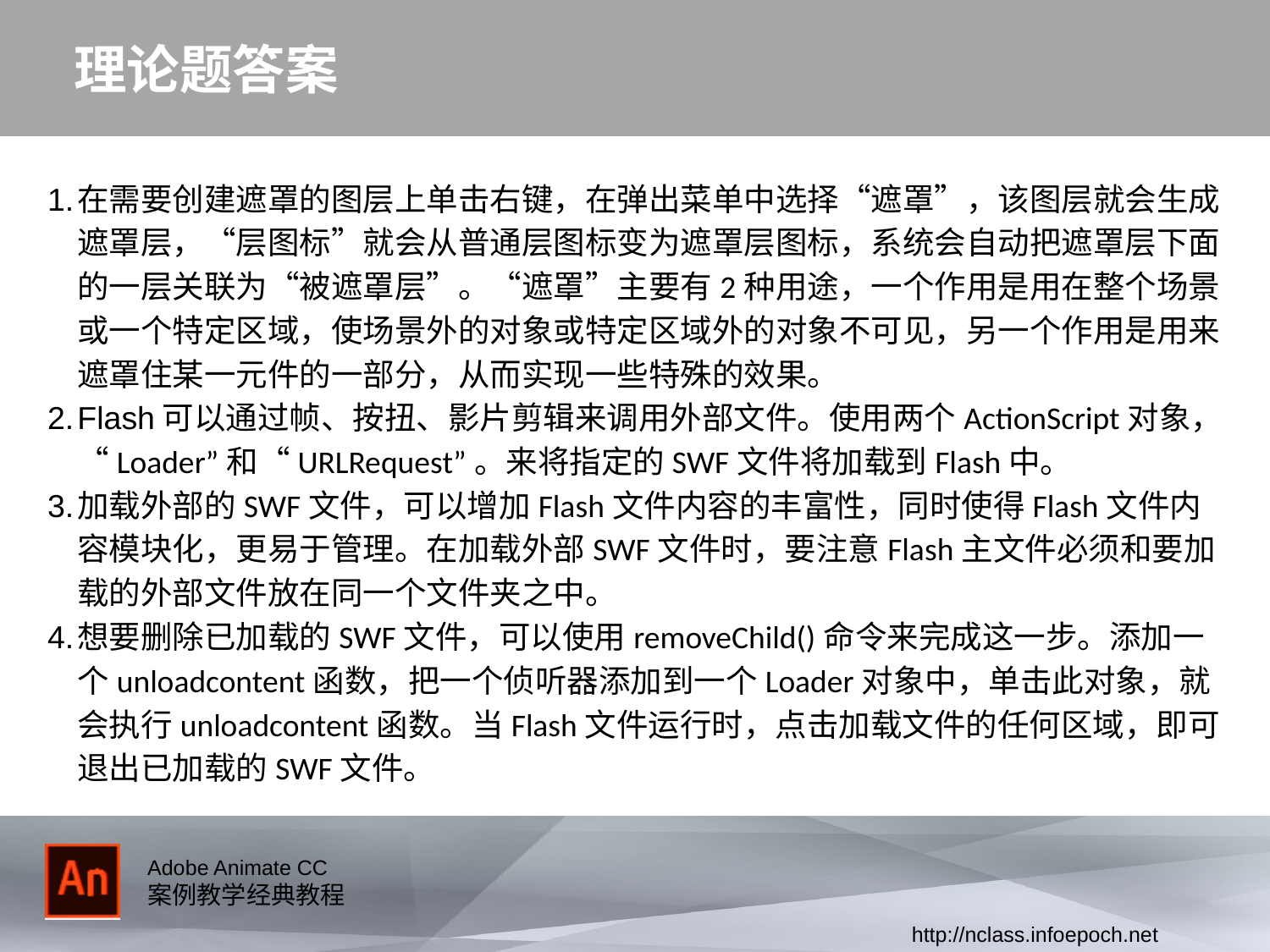

# 理论题答案
在需要创建遮罩的图层上单击右键，在弹出菜单中选择“遮罩”，该图层就会生成遮罩层，“层图标”就会从普通层图标变为遮罩层图标，系统会自动把遮罩层下面的一层关联为“被遮罩层”。“遮罩”主要有2种用途，一个作用是用在整个场景或一个特定区域，使场景外的对象或特定区域外的对象不可见，另一个作用是用来遮罩住某一元件的一部分，从而实现一些特殊的效果。
Flash可以通过帧、按扭、影片剪辑来调用外部文件。使用两个ActionScript对象，“Loader”和“URLRequest”。来将指定的SWF文件将加载到Flash中。
加载外部的SWF文件，可以增加Flash文件内容的丰富性，同时使得Flash文件内容模块化，更易于管理。在加载外部SWF文件时，要注意Flash主文件必须和要加载的外部文件放在同一个文件夹之中。
想要删除已加载的SWF文件，可以使用removeChild()命令来完成这一步。添加一个unloadcontent函数，把一个侦听器添加到一个Loader对象中，单击此对象，就会执行unloadcontent函数。当Flash文件运行时，点击加载文件的任何区域，即可退出已加载的SWF文件。